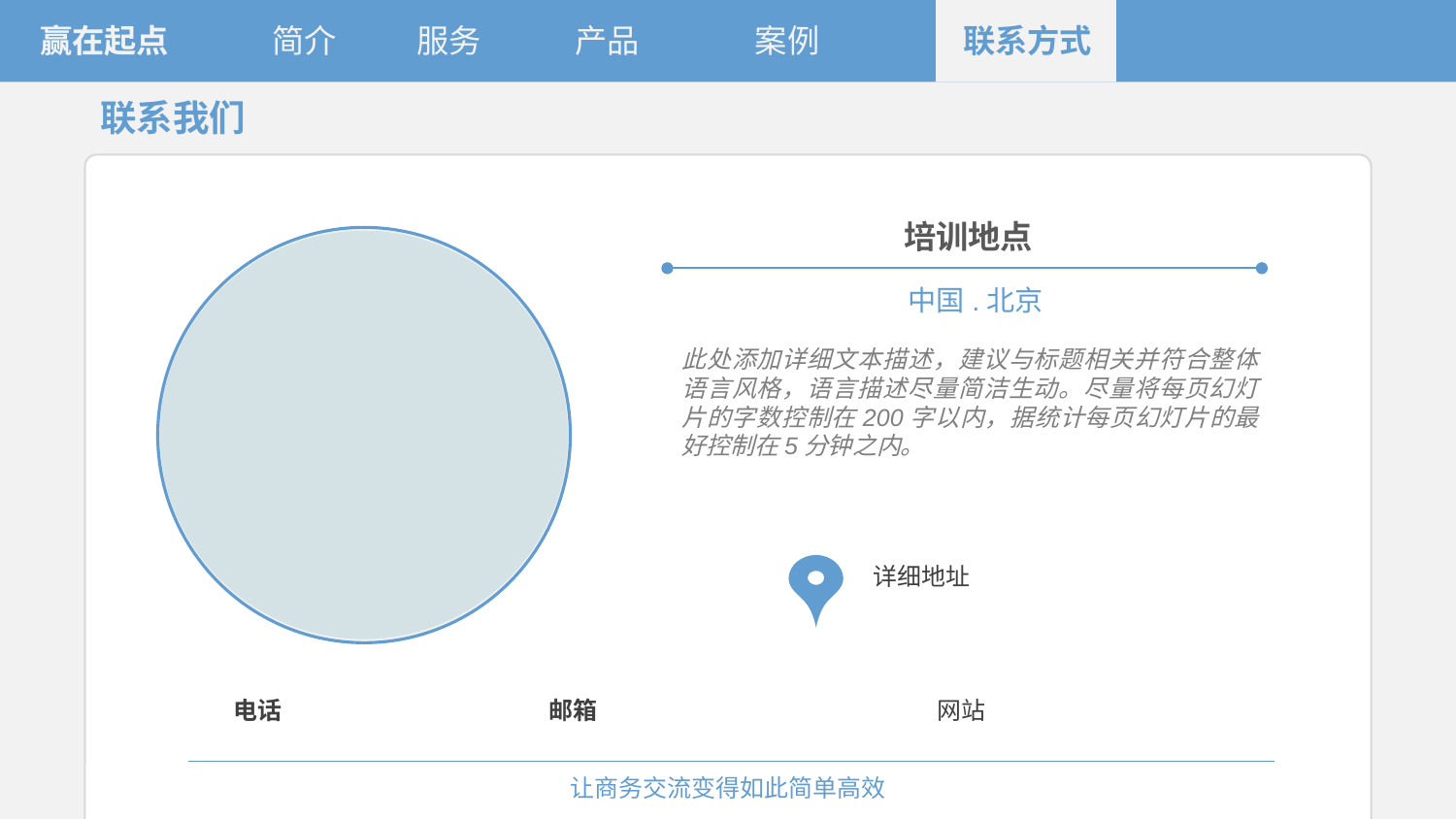

赢在起点
简介
服务
产品
案例
联系方式

联系我们
培训地点

中国.北京
此处添加详细文本描述，建议与标题相关并符合整体语言风格，语言描述尽量简洁生动。尽量将每页幻灯片的字数控制在200字以内，据统计每页幻灯片的最好控制在5分钟之内。
详细地址

电话
邮箱
网站
让商务交流变得如此简单高效